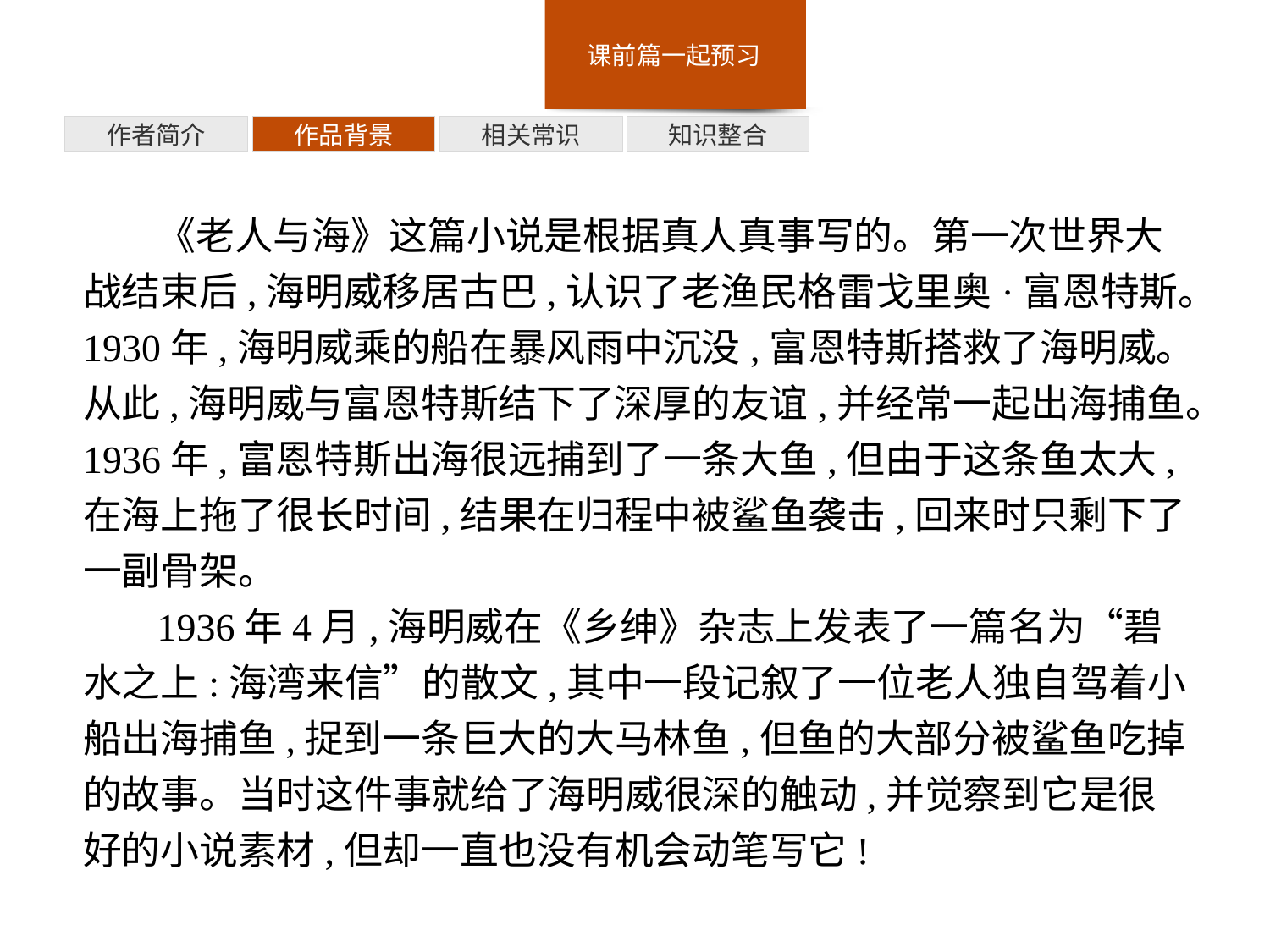

知识整合
相关常识
作品背景
作者简介
《老人与海》这篇小说是根据真人真事写的。第一次世界大战结束后,海明威移居古巴,认识了老渔民格雷戈里奥·富恩特斯。1930年,海明威乘的船在暴风雨中沉没,富恩特斯搭救了海明威。从此,海明威与富恩特斯结下了深厚的友谊,并经常一起出海捕鱼。1936年,富恩特斯出海很远捕到了一条大鱼,但由于这条鱼太大,在海上拖了很长时间,结果在归程中被鲨鱼袭击,回来时只剩下了一副骨架。
1936年4月,海明威在《乡绅》杂志上发表了一篇名为“碧水之上:海湾来信”的散文,其中一段记叙了一位老人独自驾着小船出海捕鱼,捉到一条巨大的大马林鱼,但鱼的大部分被鲨鱼吃掉的故事。当时这件事就给了海明威很深的触动,并觉察到它是很好的小说素材,但却一直也没有机会动笔写它!